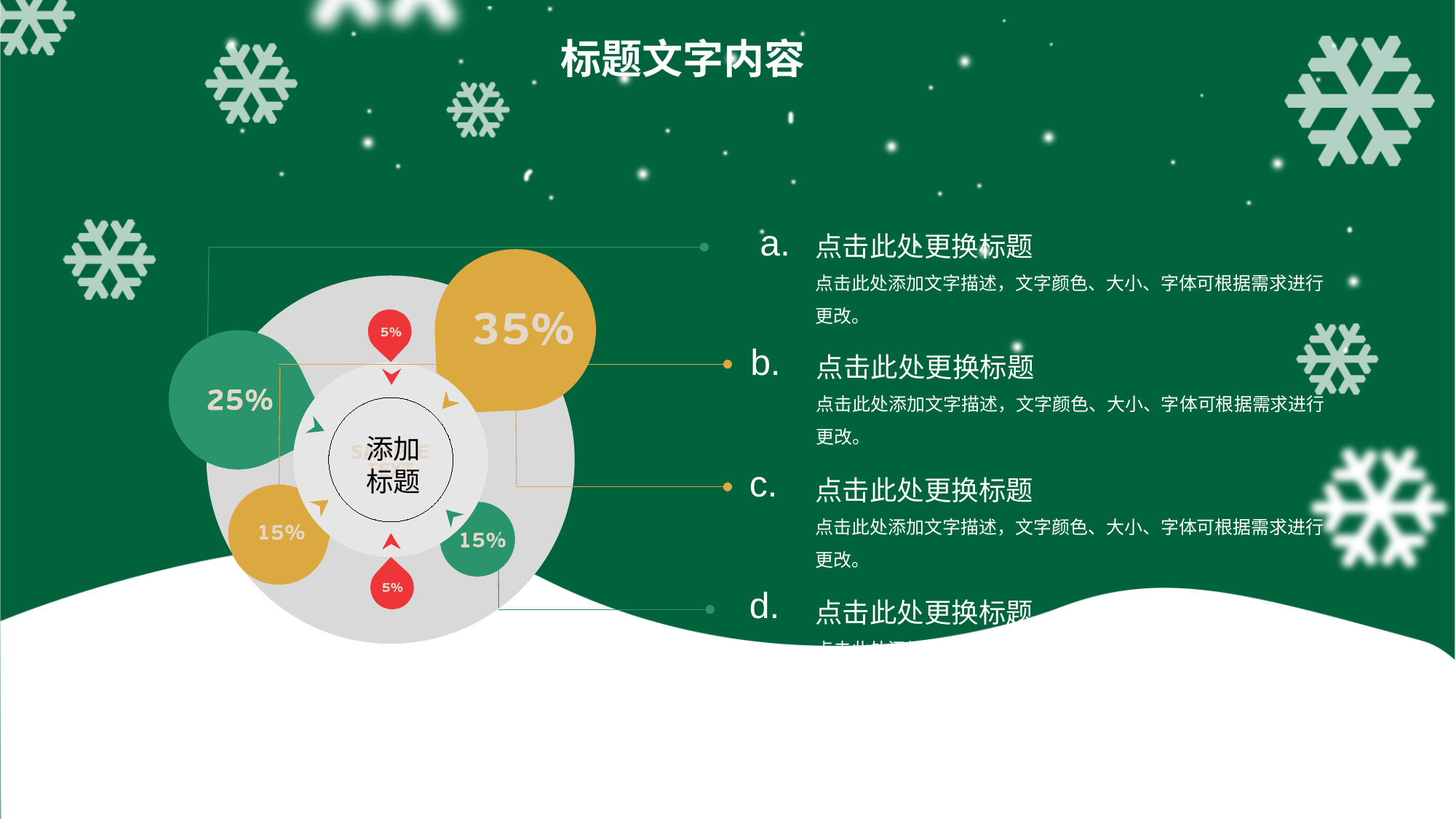

标题文字内容
点击此处更换标题
点击此处添加文字描述，文字颜色、大小、字体可根据需求进行更改。
a.

添加
标题

点击此处更换标题
点击此处添加文字描述，文字颜色、大小、字体可根据需求进行更改。
b.
点击此处更换标题
点击此处添加文字描述，文字颜色、大小、字体可根据需求进行更改。
c.
点击此处更换标题
点击此处添加文字描述，文字颜色、大小、字体可根据需求进行更改。
d.